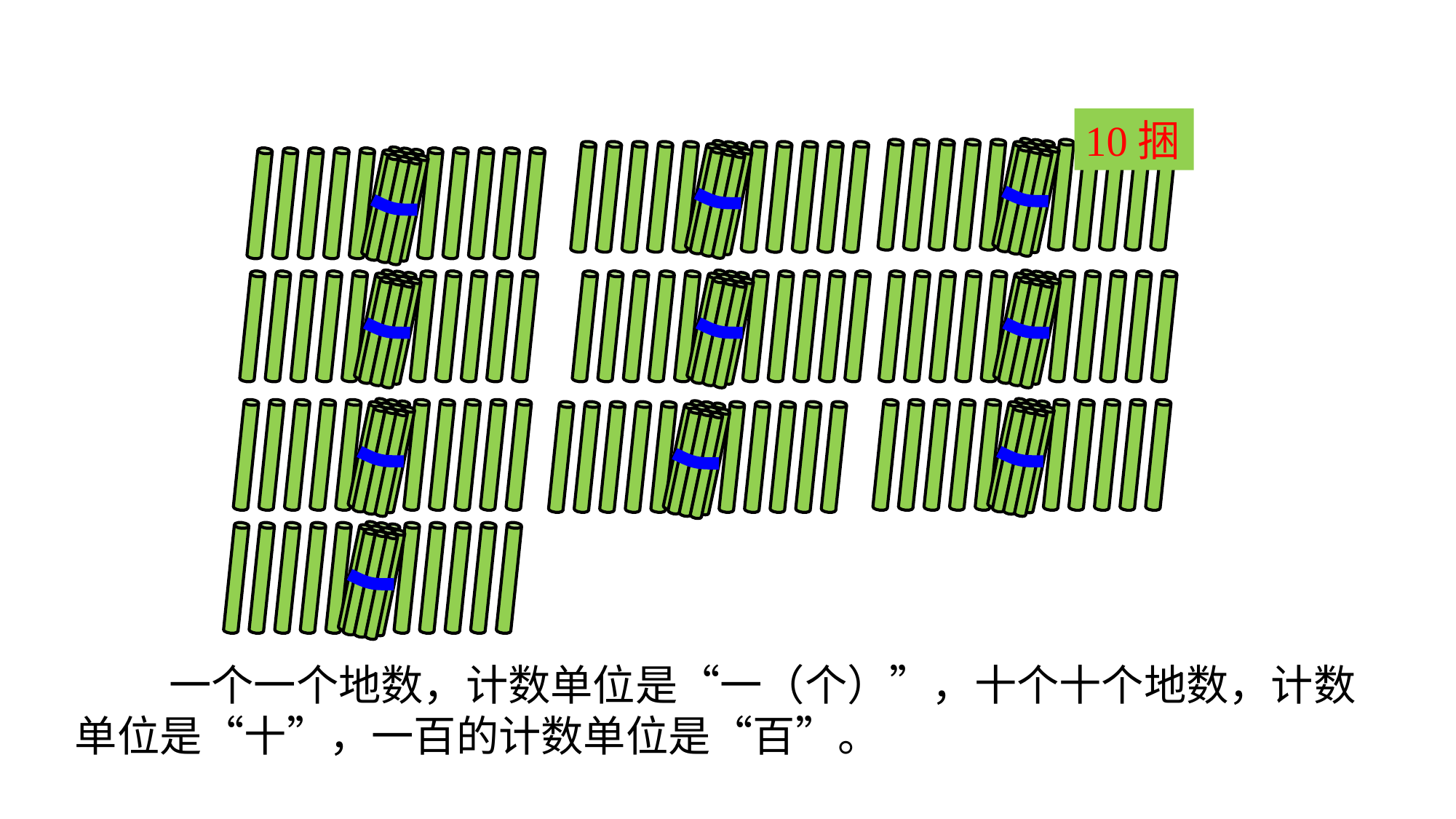

# 二、探究新知
10捆

　　 一个一个地数，计数单位是“一（个）”，十个十个地数，计数单位是“十”，一百的计数单位是“百”。